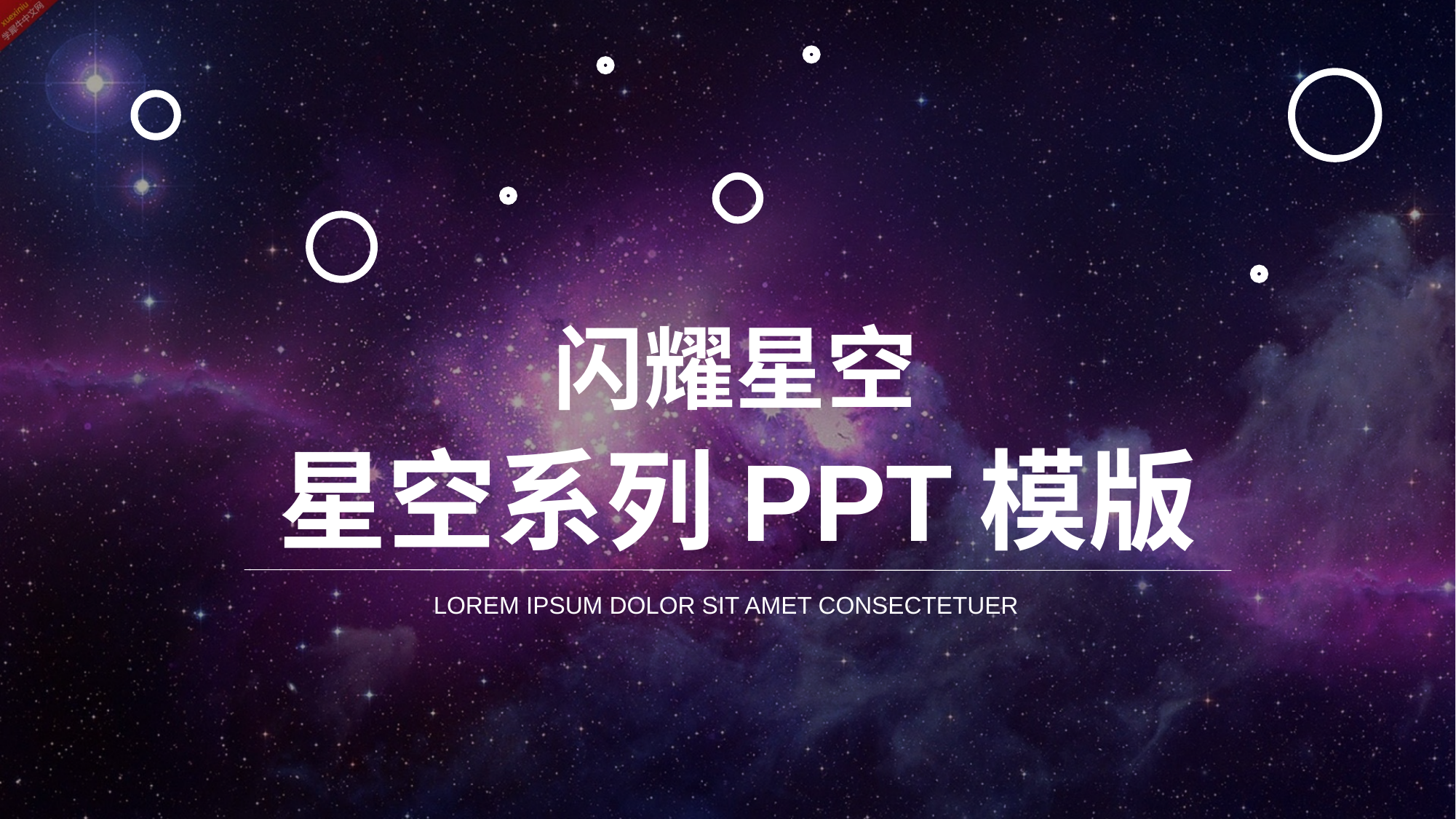

闪耀星空
星空系列PPT模版

LOREM IPSUM DOLOR SIT AMET CONSECTETUER